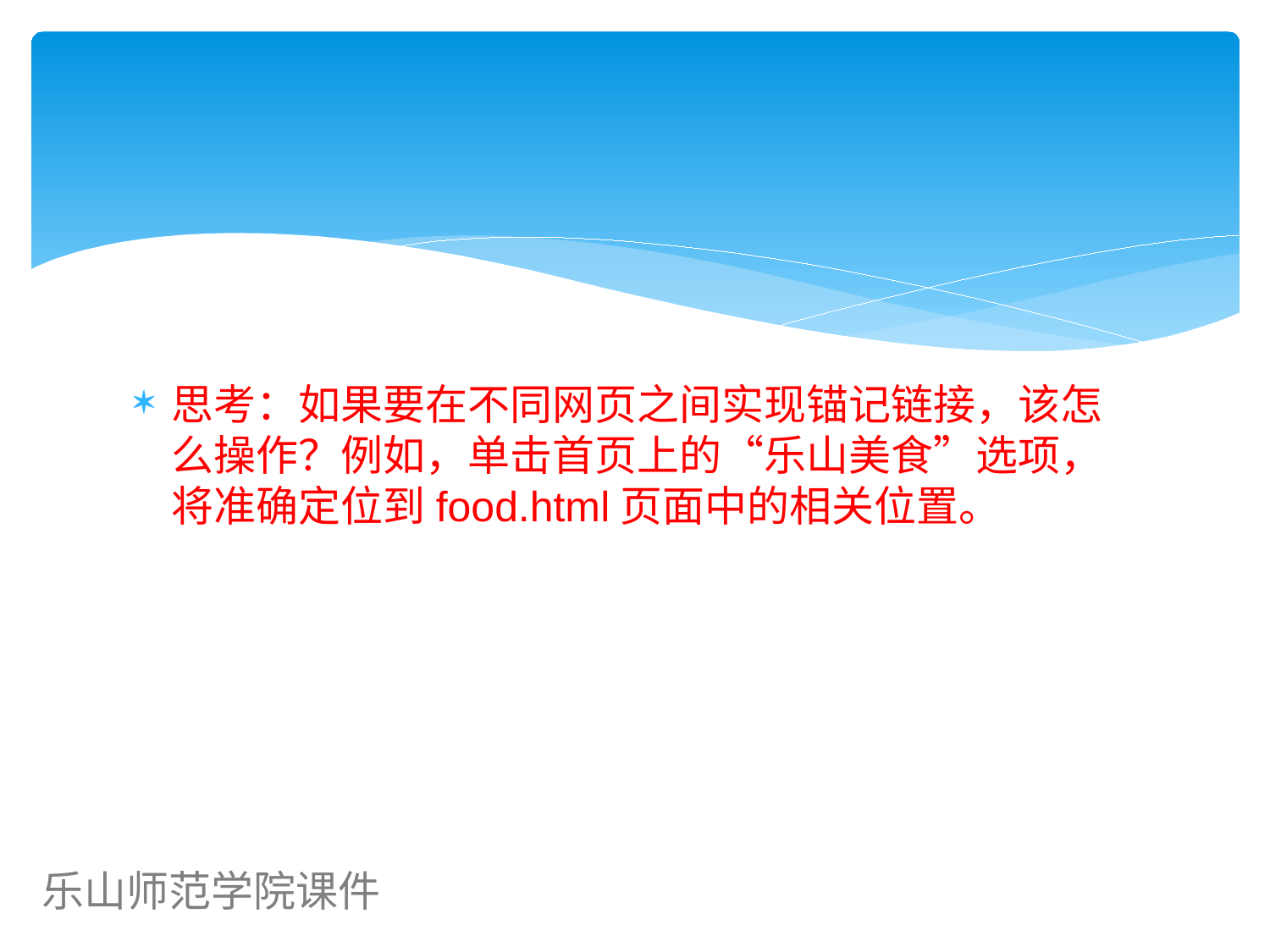

#
思考：如果要在不同网页之间实现锚记链接，该怎么操作？例如，单击首页上的“乐山美食”选项，将准确定位到food.html页面中的相关位置。